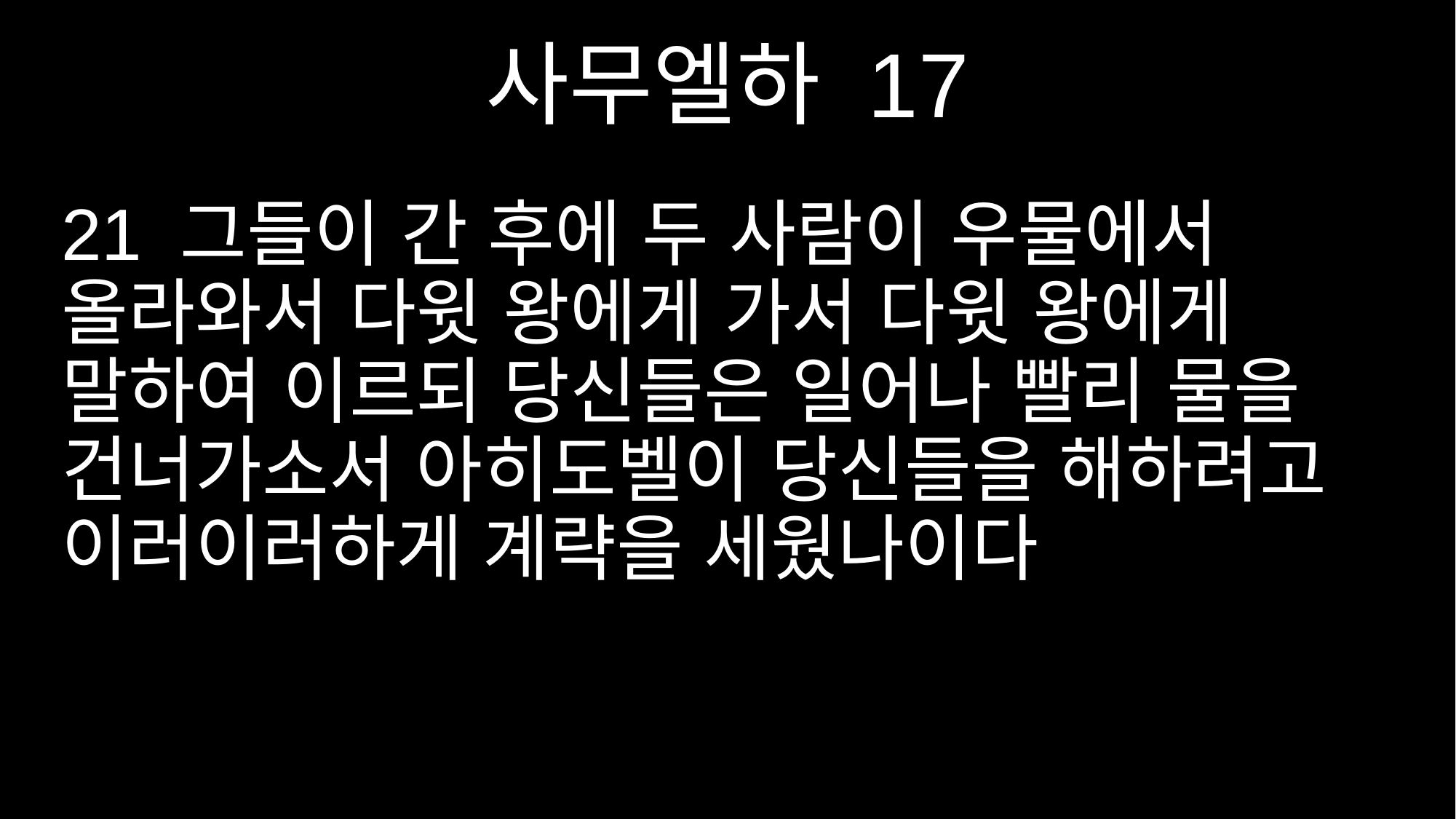

사무엘하 17
21 그들이 간 후에 두 사람이 우물에서 올라와서 다윗 왕에게 가서 다윗 왕에게 말하여 이르되 당신들은 일어나 빨리 물을 건너가소서 아히도벨이 당신들을 해하려고 이러이러하게 계략을 세웠나이다